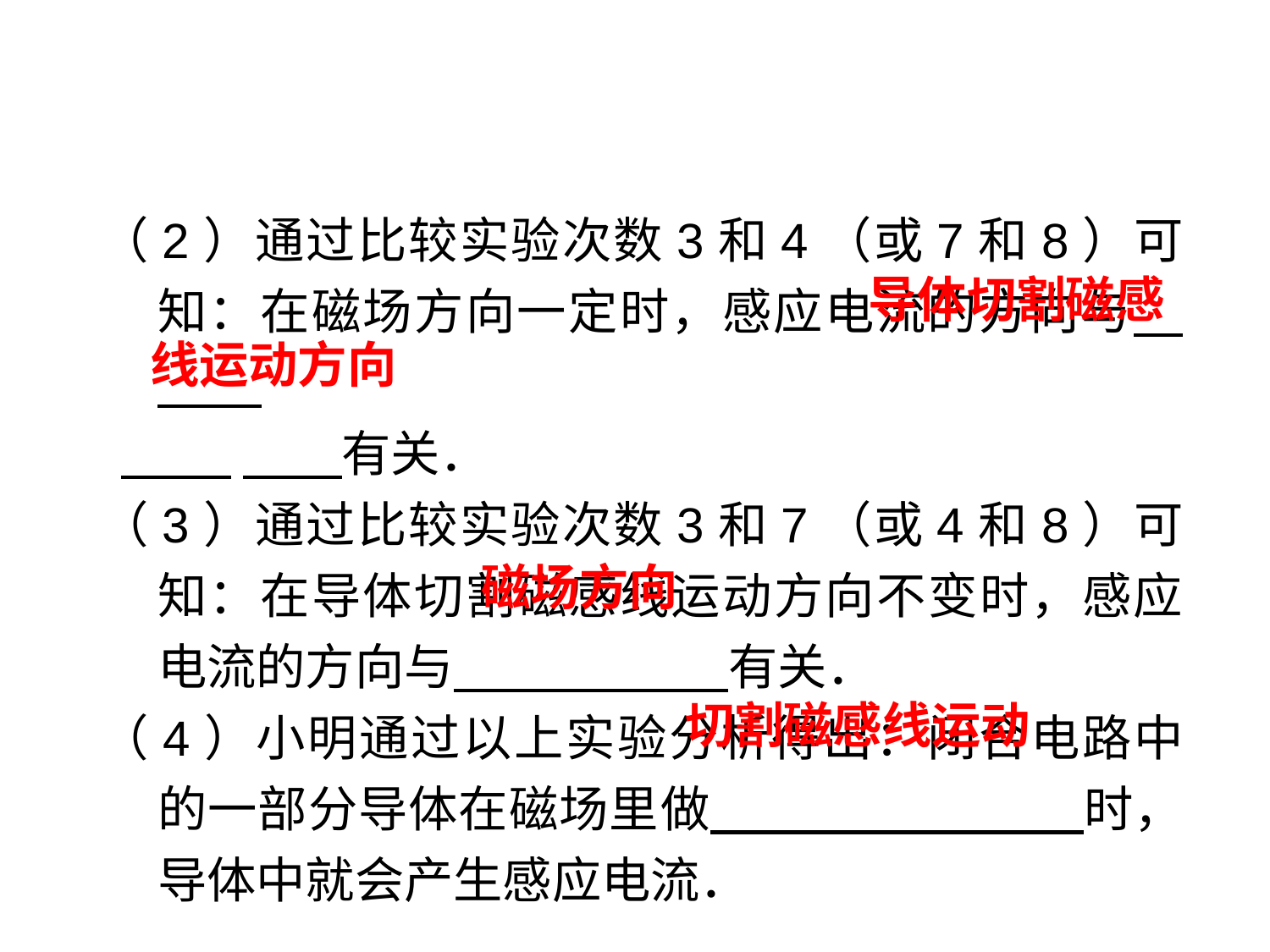

（2）通过比较实验次数3和4（或7和8）可知：在磁场方向一定时，感应电流的方向与　　     .
            　　有关．
（3）通过比较实验次数3和7（或4和8）可知：在导体切割磁感线运动方向不变时，感应电流的方向与　　                有关．
（4）小明通过以上实验分析得出：闭合电路中的一部分导体在磁场里做　　   　　   　　时，导体中就会产生感应电流．
                                                               导体切割磁感线运动方向
磁场方向
切割磁感线运动